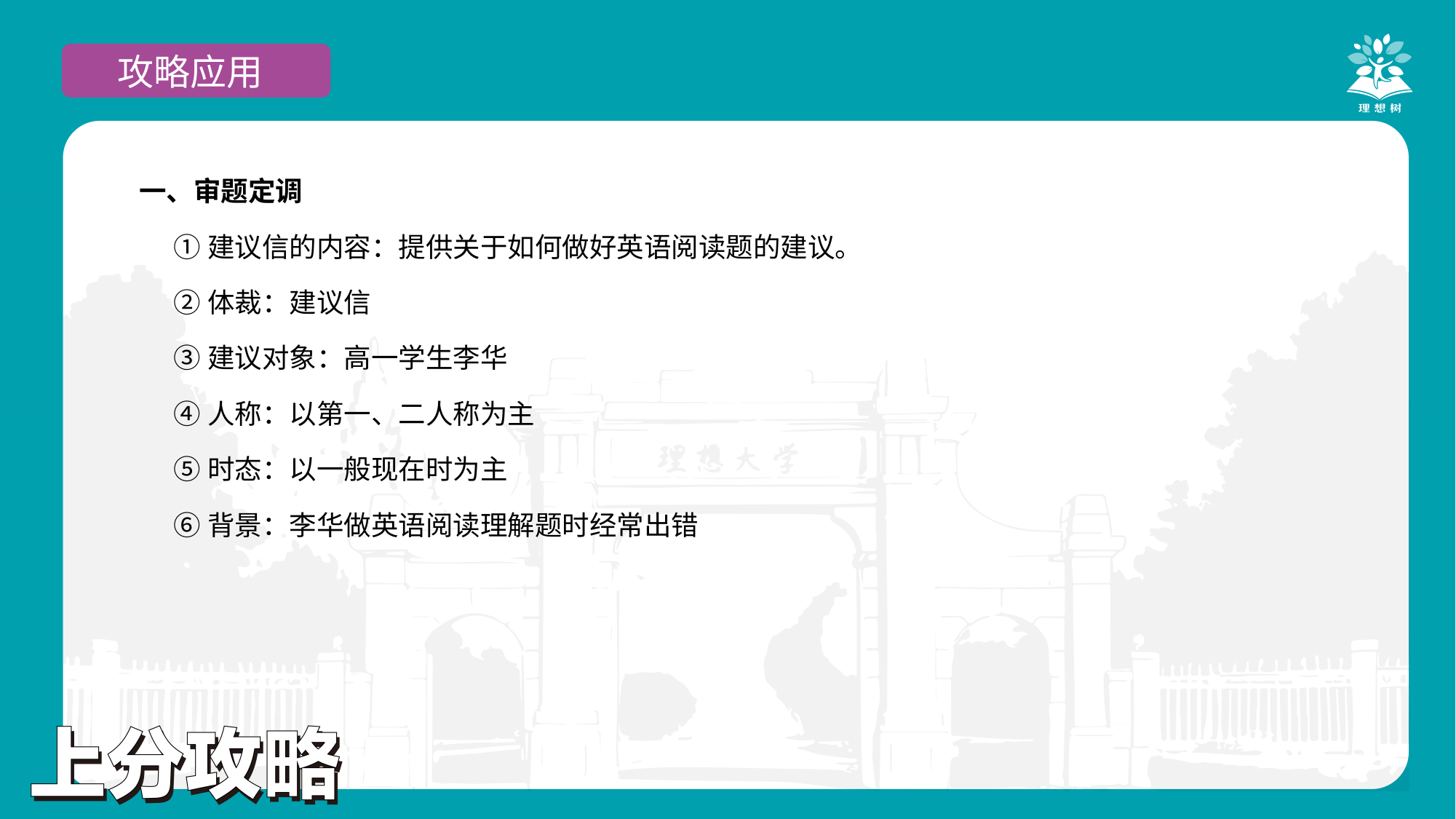

攻略应用
示例
一、审题定调
①建议信的内容：提供关于如何做好英语阅读题的建议。
②体裁：建议信
③建议对象：高一学生李华
④人称：以第一、二人称为主
⑤时态：以一般现在时为主
⑥背景：李华做英语阅读理解题时经常出错